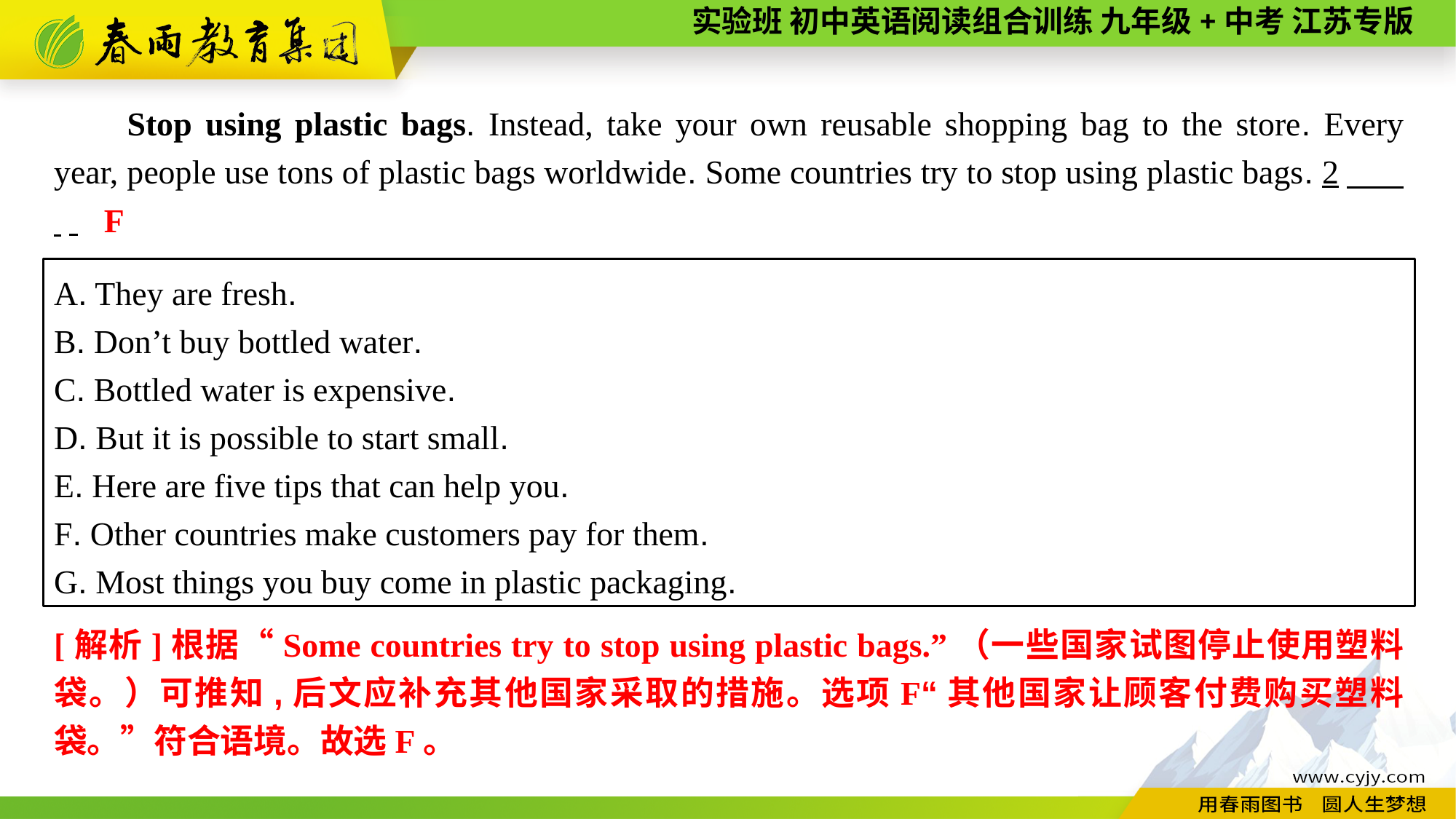

Stop using plastic bags. Instead, take your own reusable shopping bag to the store. Every year, people use tons of plastic bags worldwide. Some countries try to stop using plastic bags. 2　     .
F
A. They are fresh.
B. Don’t buy bottled water.
C. Bottled water is expensive.
D. But it is possible to start small.
E. Here are five tips that can help you.
F. Other countries make customers pay for them.
G. Most things you buy come in plastic packaging.
[解析]根据“Some countries try to stop using plastic bags.”（一些国家试图停止使用塑料袋。）可推知,后文应补充其他国家采取的措施。选项F“其他国家让顾客付费购买塑料袋。”符合语境。故选F。